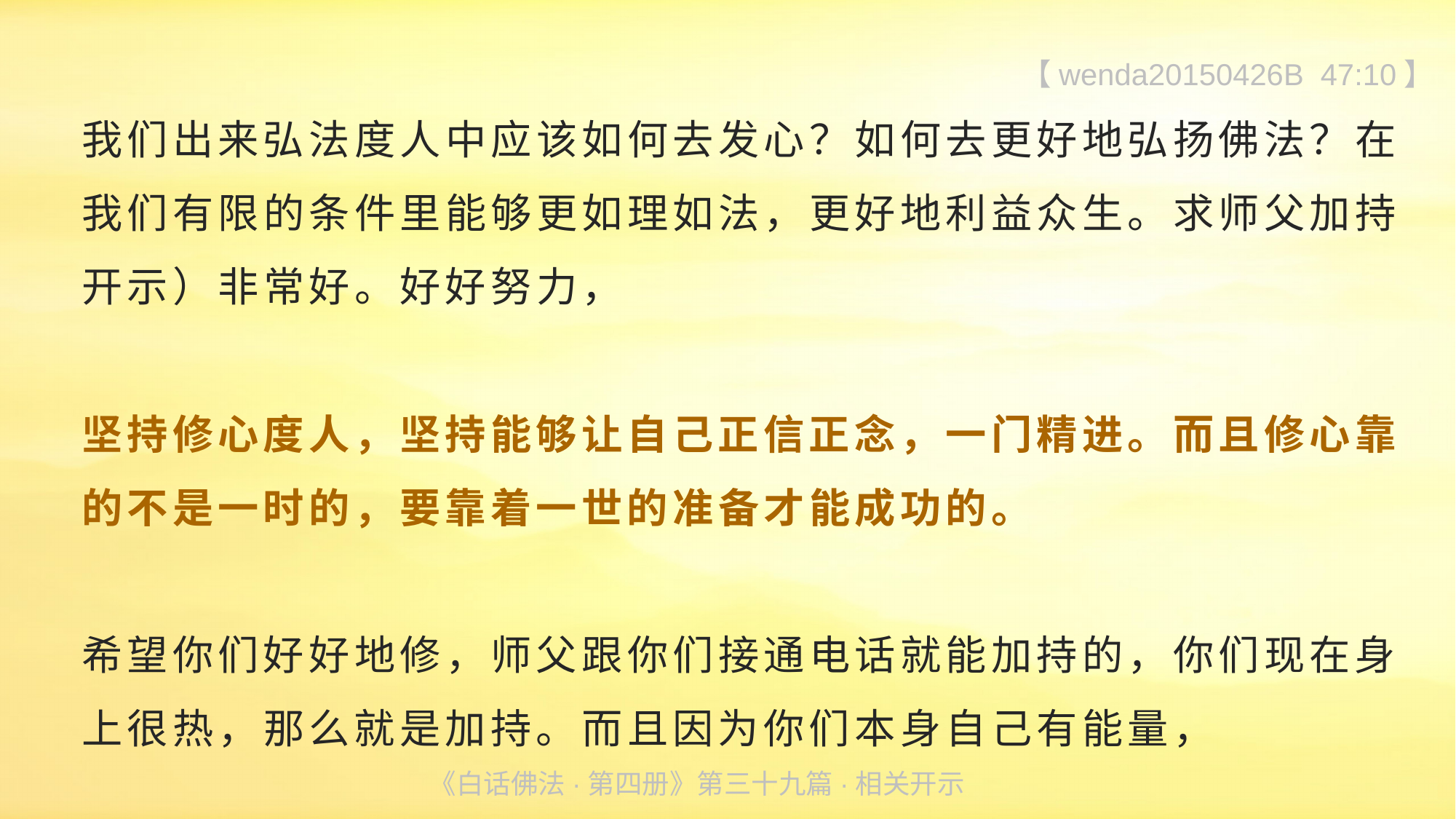

【wenda20150426B  47:10】
我们出来弘法度人中应该如何去发心？如何去更好地弘扬佛法？在我们有限的条件里能够更如理如法，更好地利益众生。求师父加持开示）非常好。好好努力，

坚持修心度人，坚持能够让自己正信正念，一门精进。而且修心靠的不是一时的，要靠着一世的准备才能成功的。

希望你们好好地修，师父跟你们接通电话就能加持的，你们现在身上很热，那么就是加持。而且因为你们本身自己有能量，
《白话佛法·第四册》第三十九篇·相关开示